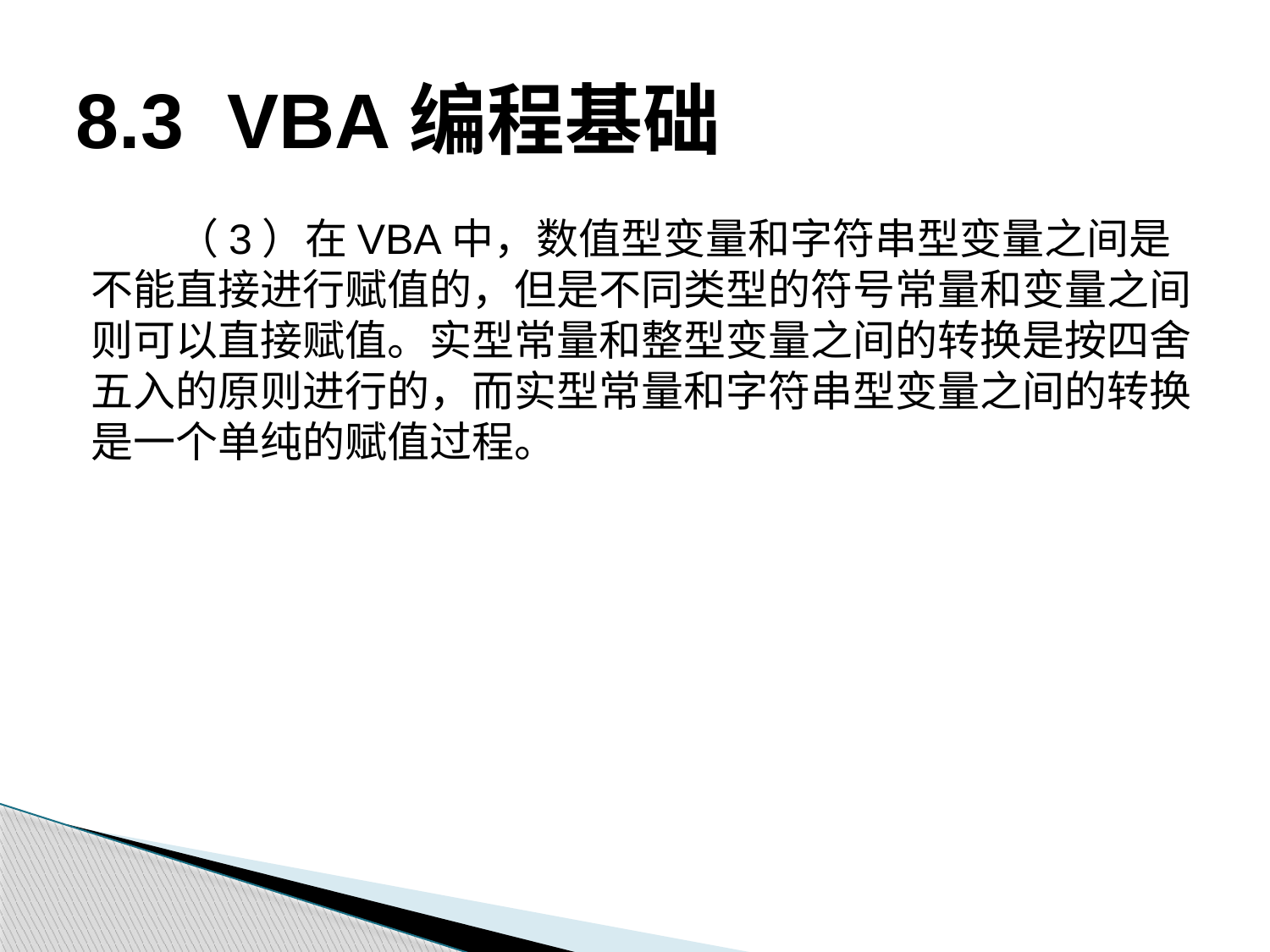

# 8.3  VBA编程基础
（3）在VBA中，数值型变量和字符串型变量之间是不能直接进行赋值的，但是不同类型的符号常量和变量之间则可以直接赋值。实型常量和整型变量之间的转换是按四舍五入的原则进行的，而实型常量和字符串型变量之间的转换是一个单纯的赋值过程。